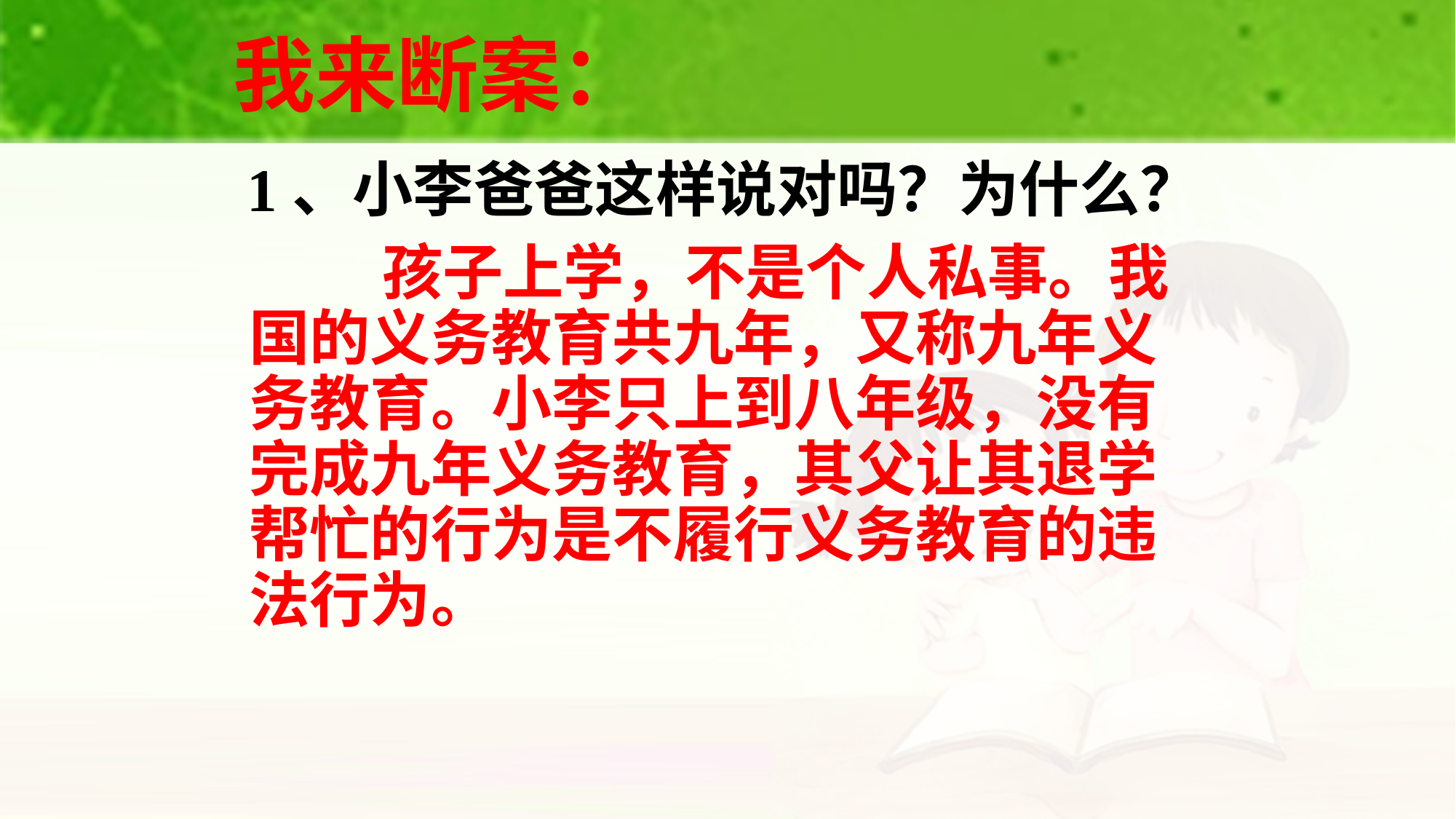

我来断案：
1、小李爸爸这样说对吗？为什么？
          孩子上学，不是个人私事。我国的义务教育共九年，又称九年义务教育。小李只上到八年级，没有完成九年义务教育，其父让其退学帮忙的行为是不履行义务教育的违法行为。